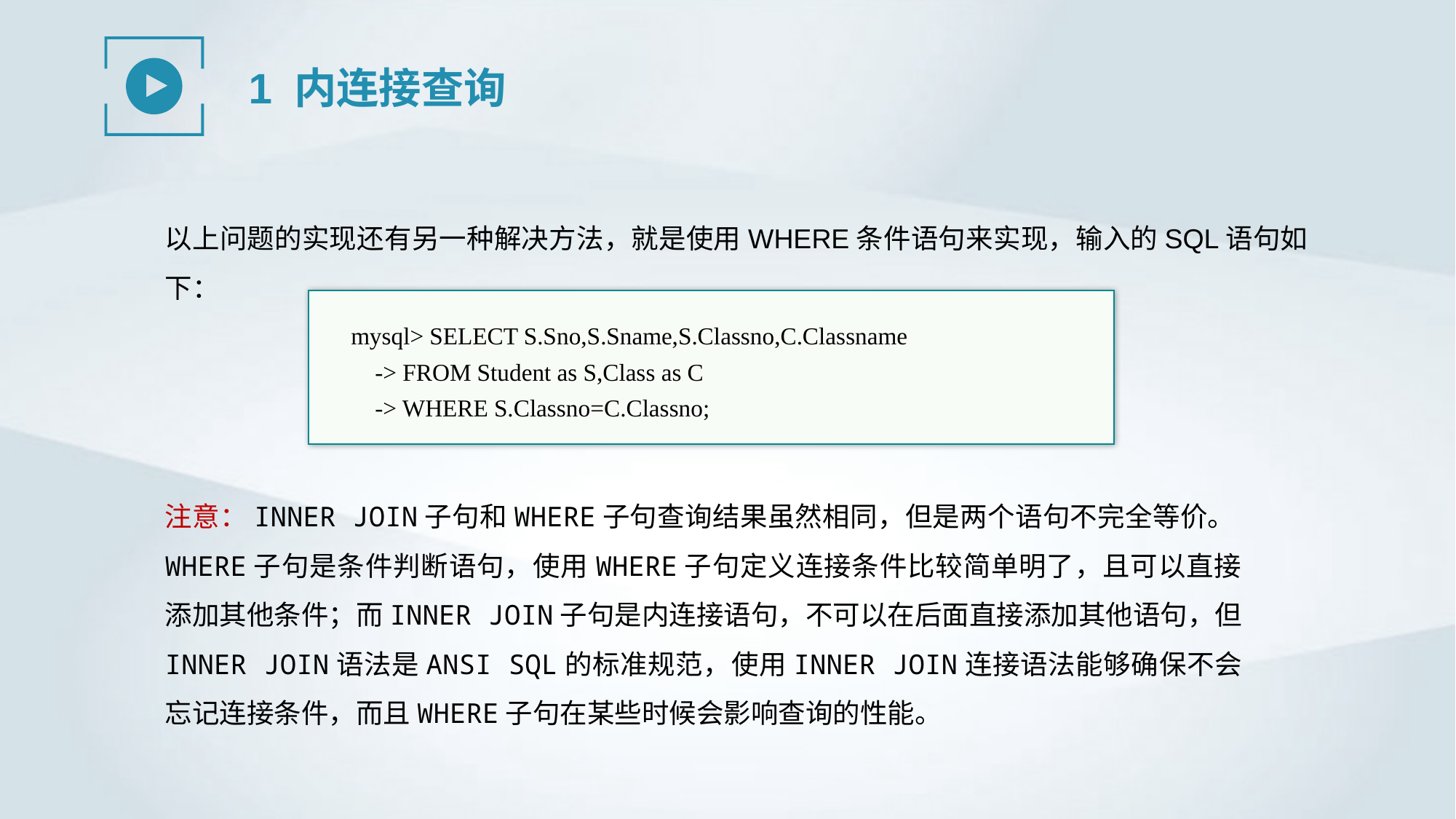

1 内连接查询
以上问题的实现还有另一种解决方法，就是使用WHERE条件语句来实现，输入的SQL语句如下：
mysql> SELECT S.Sno,S.Sname,S.Classno,C.Classname
    -> FROM Student as S,Class as C
    -> WHERE S.Classno=C.Classno;

注意：INNER JOIN子句和WHERE子句查询结果虽然相同，但是两个语句不完全等价。WHERE子句是条件判断语句，使用WHERE子句定义连接条件比较简单明了，且可以直接添加其他条件；而INNER JOIN子句是内连接语句，不可以在后面直接添加其他语句，但INNER JOIN语法是ANSI SQL的标准规范，使用INNER JOIN连接语法能够确保不会忘记连接条件，而且WHERE子句在某些时候会影响查询的性能。